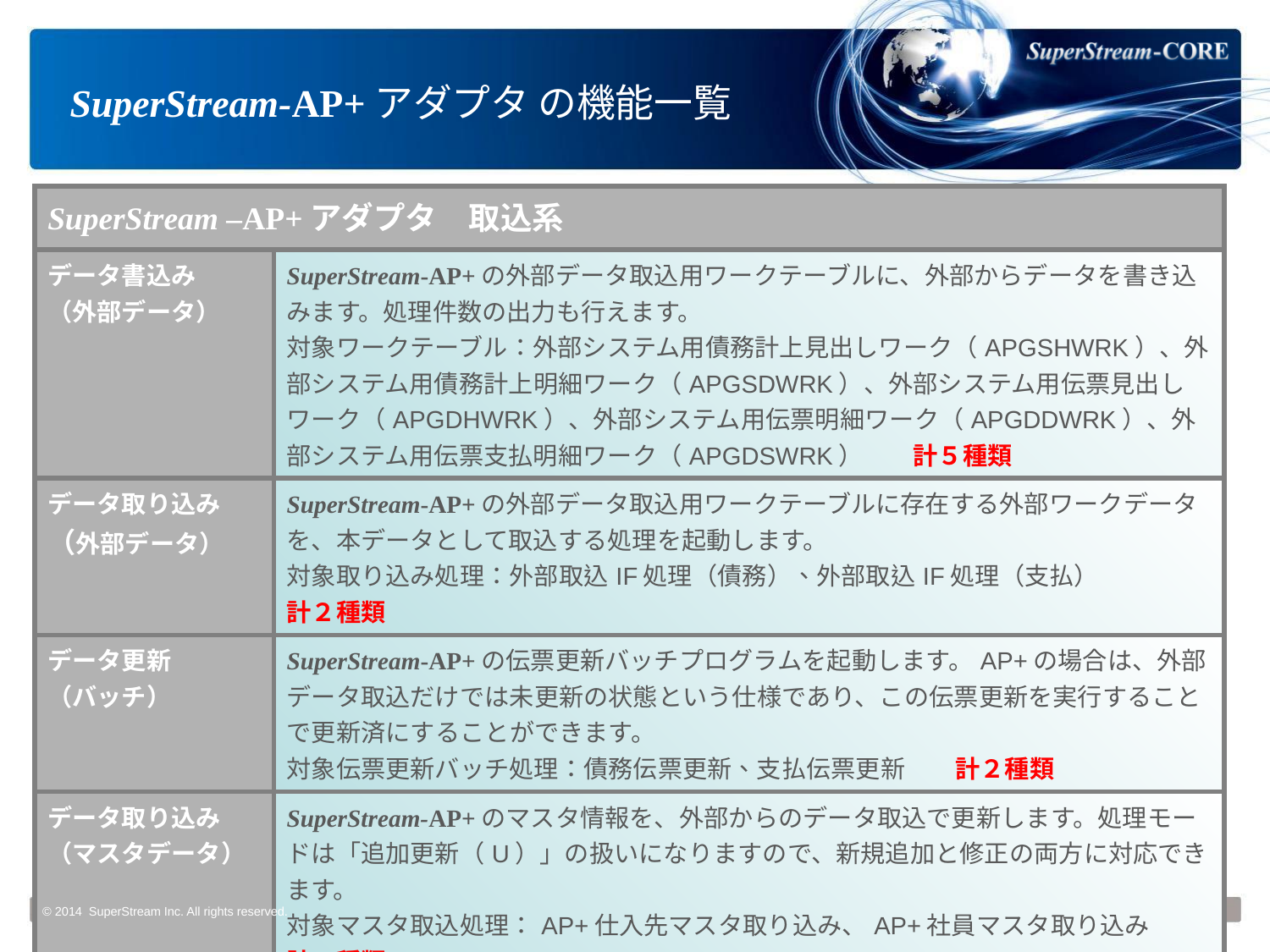

# SuperStream-AP+アダプタ の機能一覧
| SuperStream –AP+アダプタ　取込系 |  |
| --- | --- |
| データ書込み （外部データ） | SuperStream-AP+の外部データ取込用ワークテーブルに、外部からデータを書き込みます。処理件数の出力も行えます。 対象ワークテーブル：外部システム用債務計上見出しワーク（APGSHWRK）、外部システム用債務計上明細ワーク（APGSDWRK）、外部システム用伝票見出しワーク（APGDHWRK）、外部システム用伝票明細ワーク（APGDDWRK）、外部システム用伝票支払明細ワーク（APGDSWRK）　　計５種類 |
| データ取り込み （外部データ） | SuperStream-AP+の外部データ取込用ワークテーブルに存在する外部ワークデータを、本データとして取込する処理を起動します。 対象取り込み処理：外部取込IF処理（債務）、外部取込IF処理（支払）　　 計２種類 |
| データ更新 （バッチ） | SuperStream-AP+の伝票更新バッチプログラムを起動します。AP+の場合は、外部データ取込だけでは未更新の状態という仕様であり、この伝票更新を実行することで更新済にすることができます。 対象伝票更新バッチ処理：債務伝票更新、支払伝票更新　　計２種類 |
| データ取り込み （マスタデータ） | SuperStream-AP+のマスタ情報を、外部からのデータ取込で更新します。処理モードは「追加更新（U）」の扱いになりますので、新規追加と修正の両方に対応できます。 対象マスタ取込処理：AP+仕入先マスタ取り込み、AP+社員マスタ取り込み　　 計２種類 |
© 2014  SuperStream Inc. All rights reserved.
19